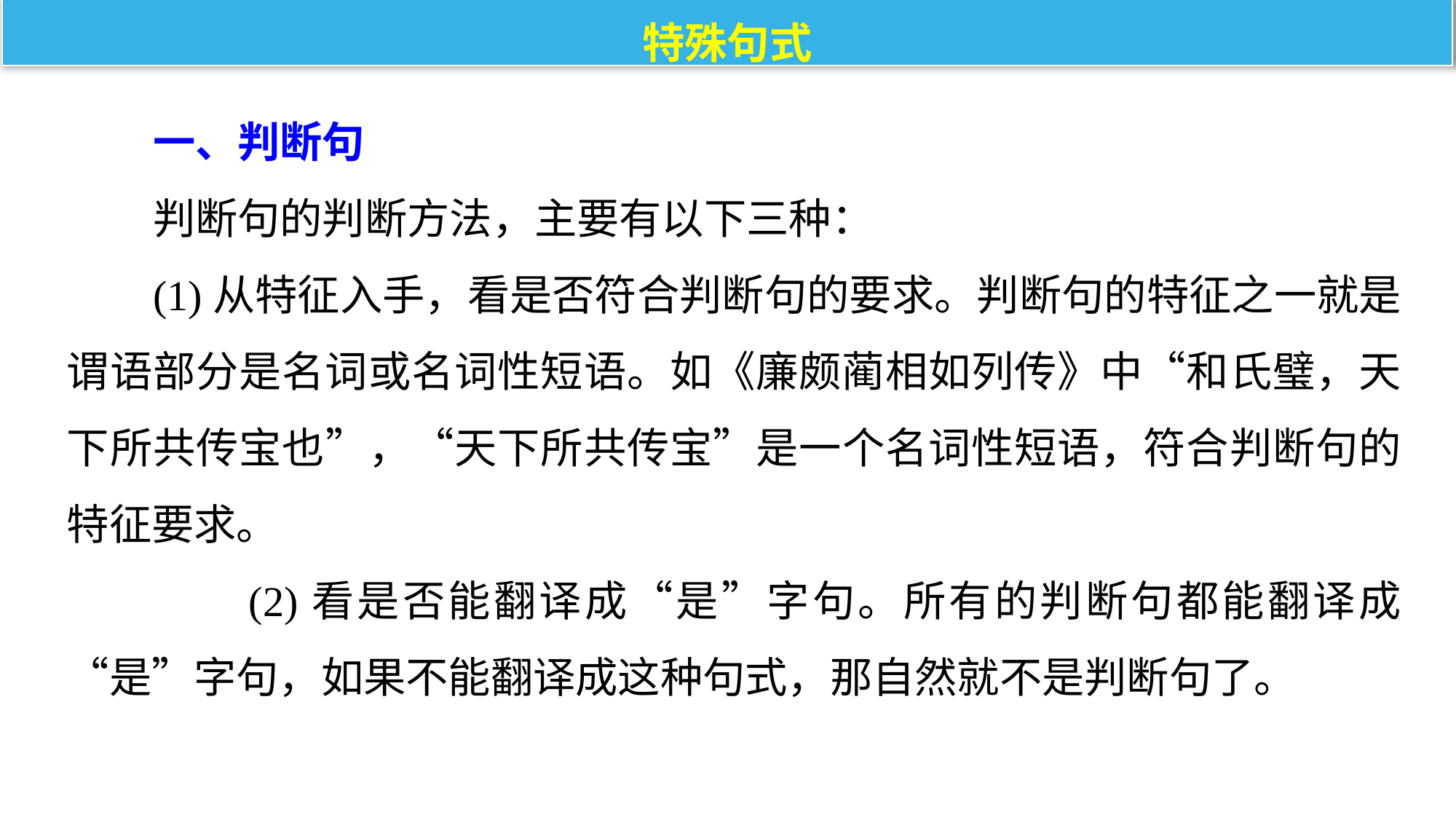

特殊句式
一、判断句
判断句的判断方法，主要有以下三种：
(1)从特征入手，看是否符合判断句的要求。判断句的特征之一就是谓语部分是名词或名词性短语。如《廉颇蔺相如列传》中“和氏璧，天下所共传宝也”，“天下所共传宝”是一个名词性短语，符合判断句的特征要求。
       (2)看是否能翻译成“是”字句。所有的判断句都能翻译成“是”字句，如果不能翻译成这种句式，那自然就不是判断句了。